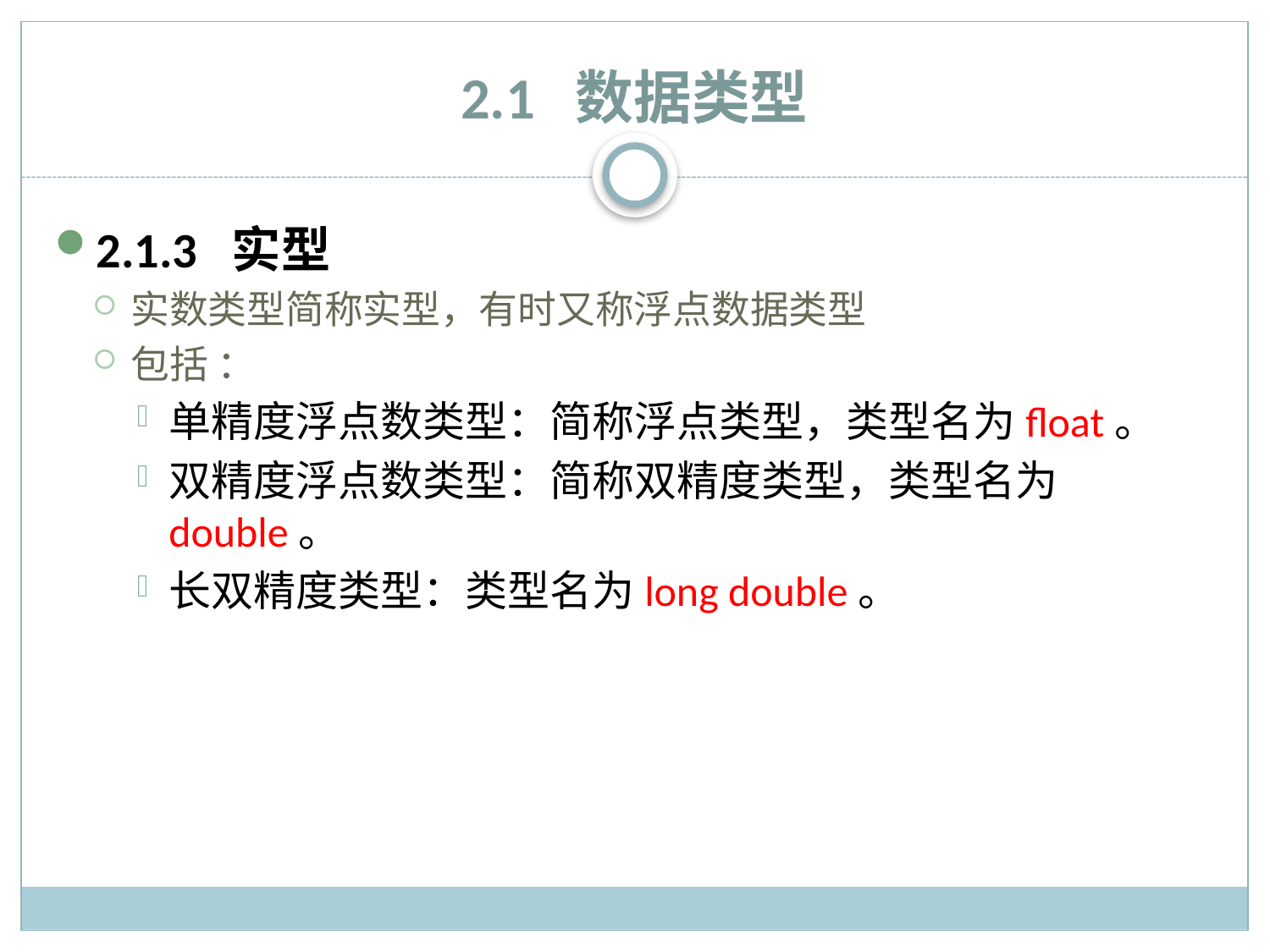

# 2.1  数据类型
2.1.3  实型
实数类型简称实型，有时又称浮点数据类型
包括 ：
单精度浮点数类型：简称浮点类型，类型名为float。
双精度浮点数类型：简称双精度类型，类型名为double。
长双精度类型：类型名为long double。